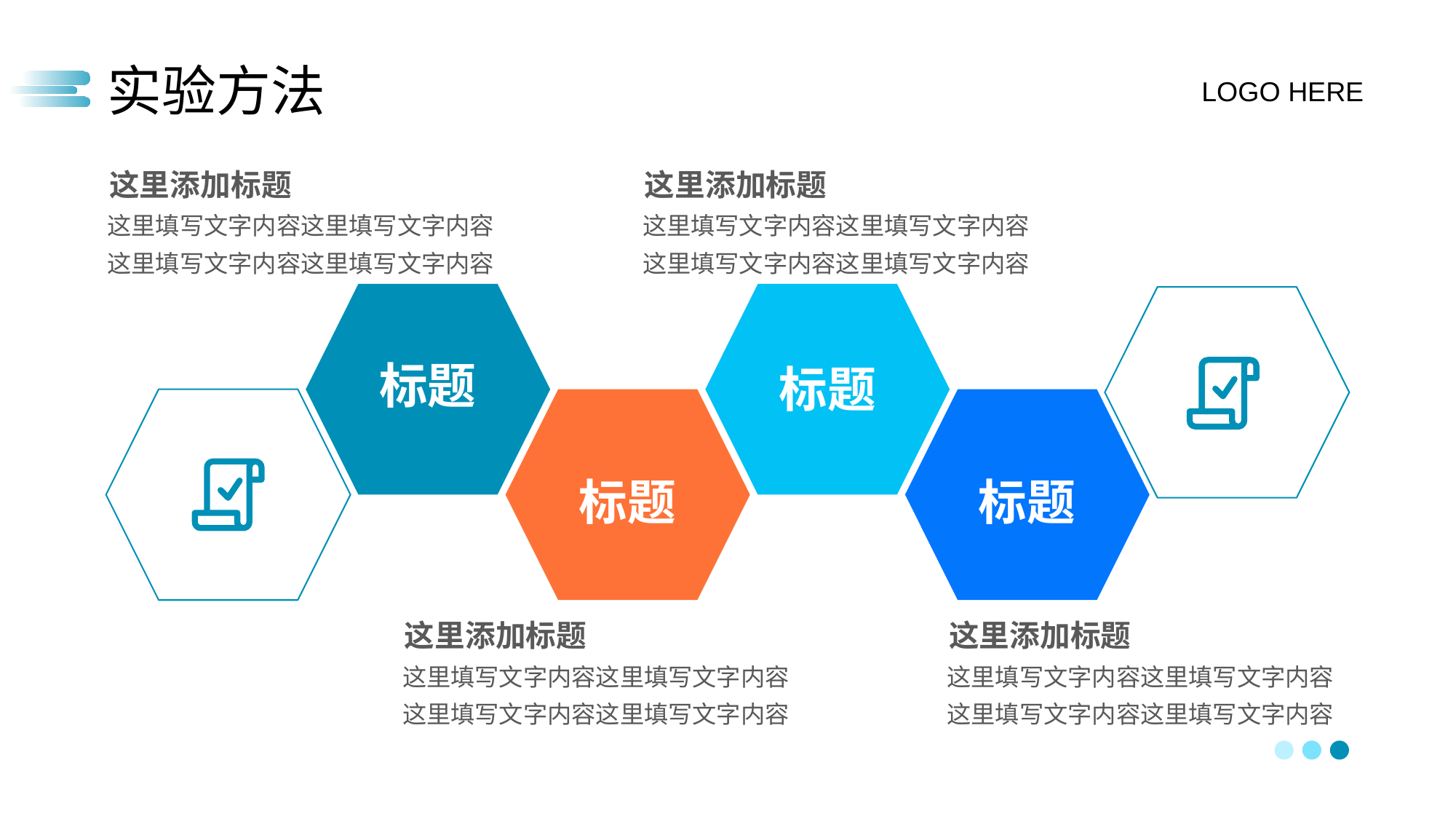

实验方法
LOGO HERE

这里添加标题
这里添加标题
这里填写文字内容这里填写文字内容这里填写文字内容这里填写文字内容
这里填写文字内容这里填写文字内容这里填写文字内容这里填写文字内容

标题

标题

标题
标题
这里添加标题
这里添加标题
这里填写文字内容这里填写文字内容这里填写文字内容这里填写文字内容
这里填写文字内容这里填写文字内容这里填写文字内容这里填写文字内容